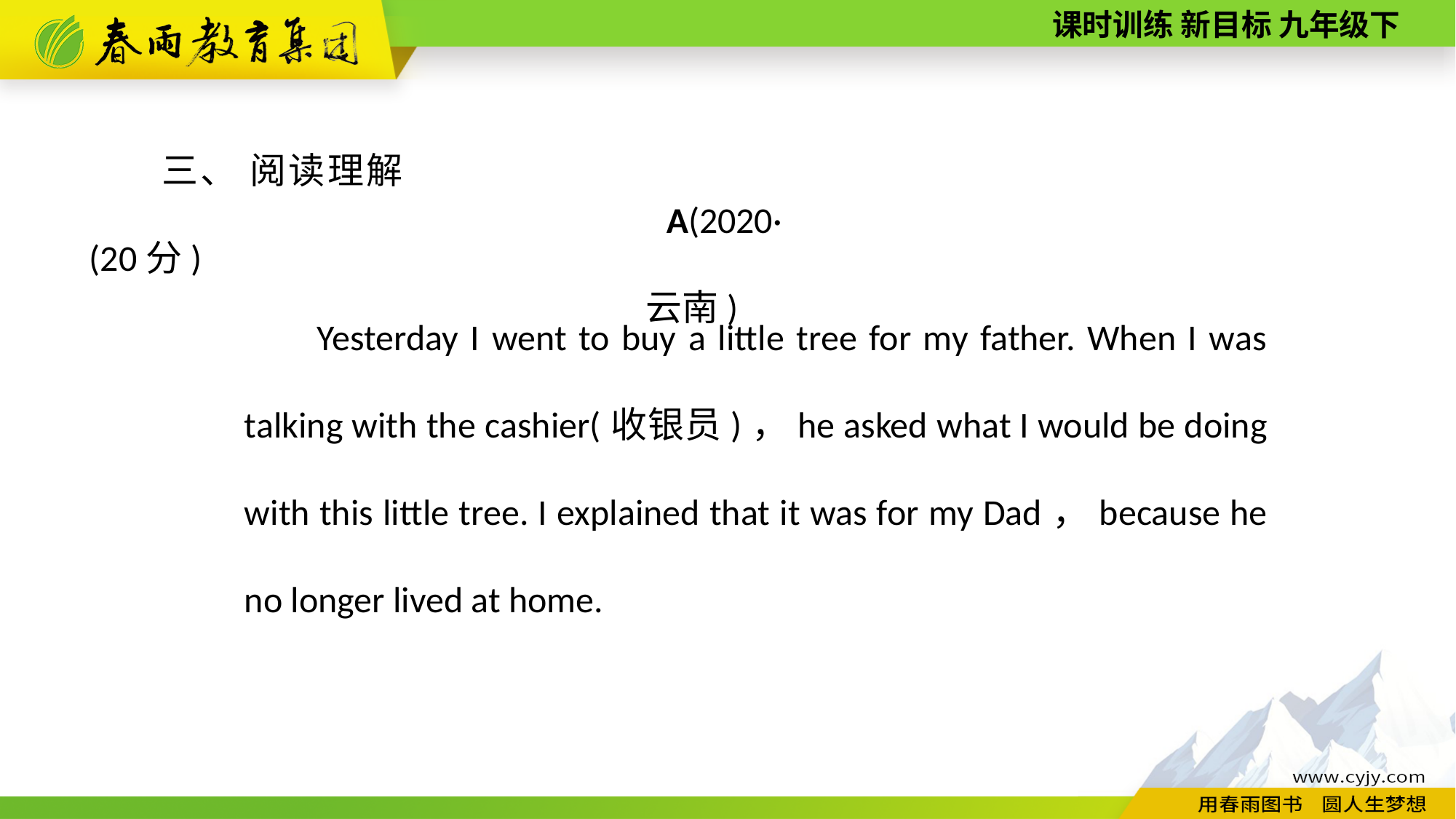

三、 阅读理解(20分)
A(2020·云南)
Yesterday I went to buy a little tree for my father. When I was talking with the cashier(收银员)，he asked what I would be doing with this little tree. I explained that it was for my Dad，because he no longer lived at home.